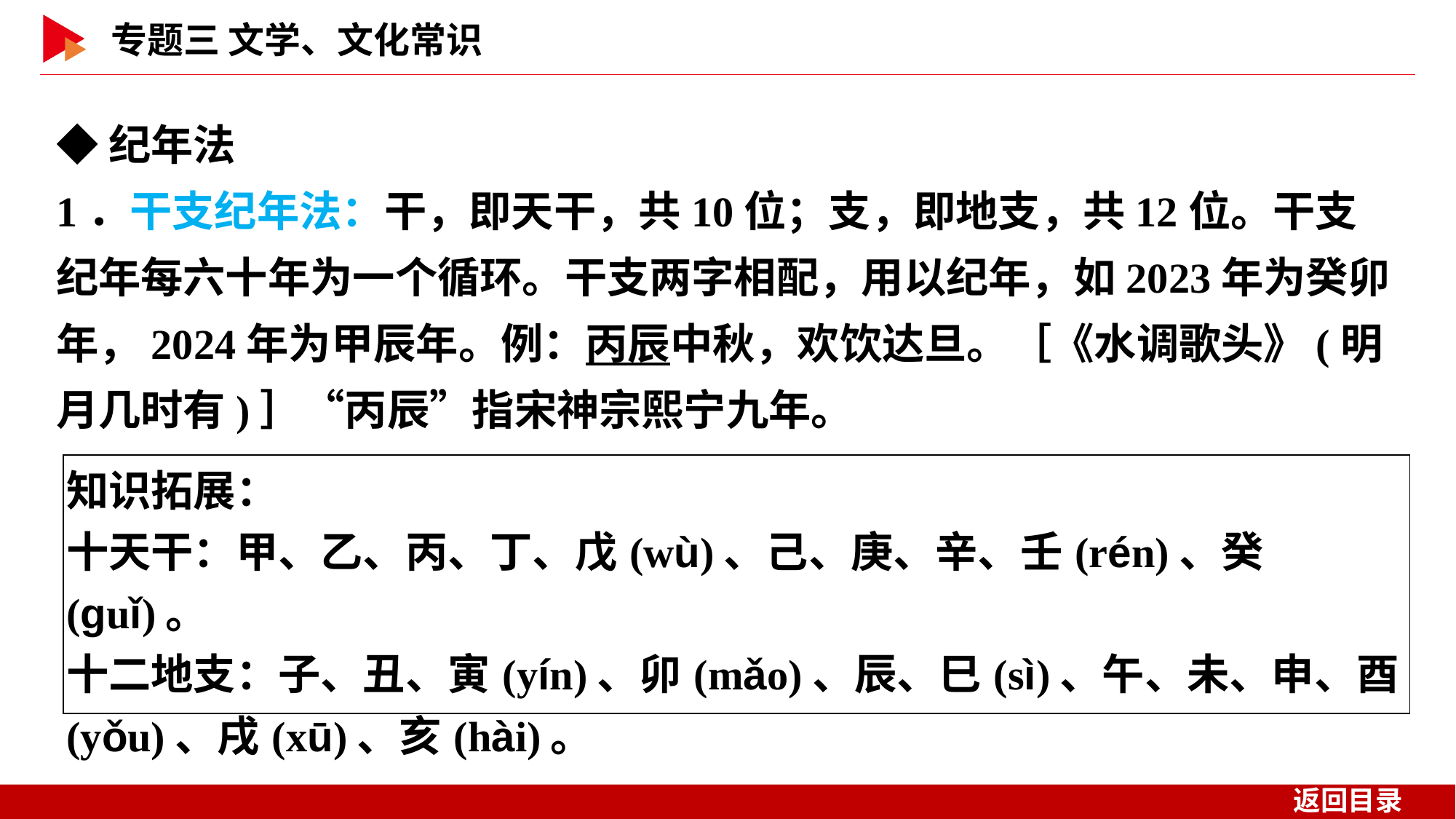

◆纪年法
1．干支纪年法：干，即天干，共10位；支，即地支，共12位。干支纪年每六十年为一个循环。干支两字相配，用以纪年，如2023年为癸卯年，2024年为甲辰年。例：丙辰中秋，欢饮达旦。［《水调歌头》(明月几时有)］“丙辰”指宋神宗熙宁九年。
| 知识拓展： 十天干：甲、乙、丙、丁、戊(wù)、己、庚、辛、壬(rén)、癸(ɡuǐ)。 十二地支：子、丑、寅(yín)、卯(mǎo)、辰、巳(sì)、午、未、申、酉(yǒu)、戌(xū)、亥(hài)。 |
| --- |